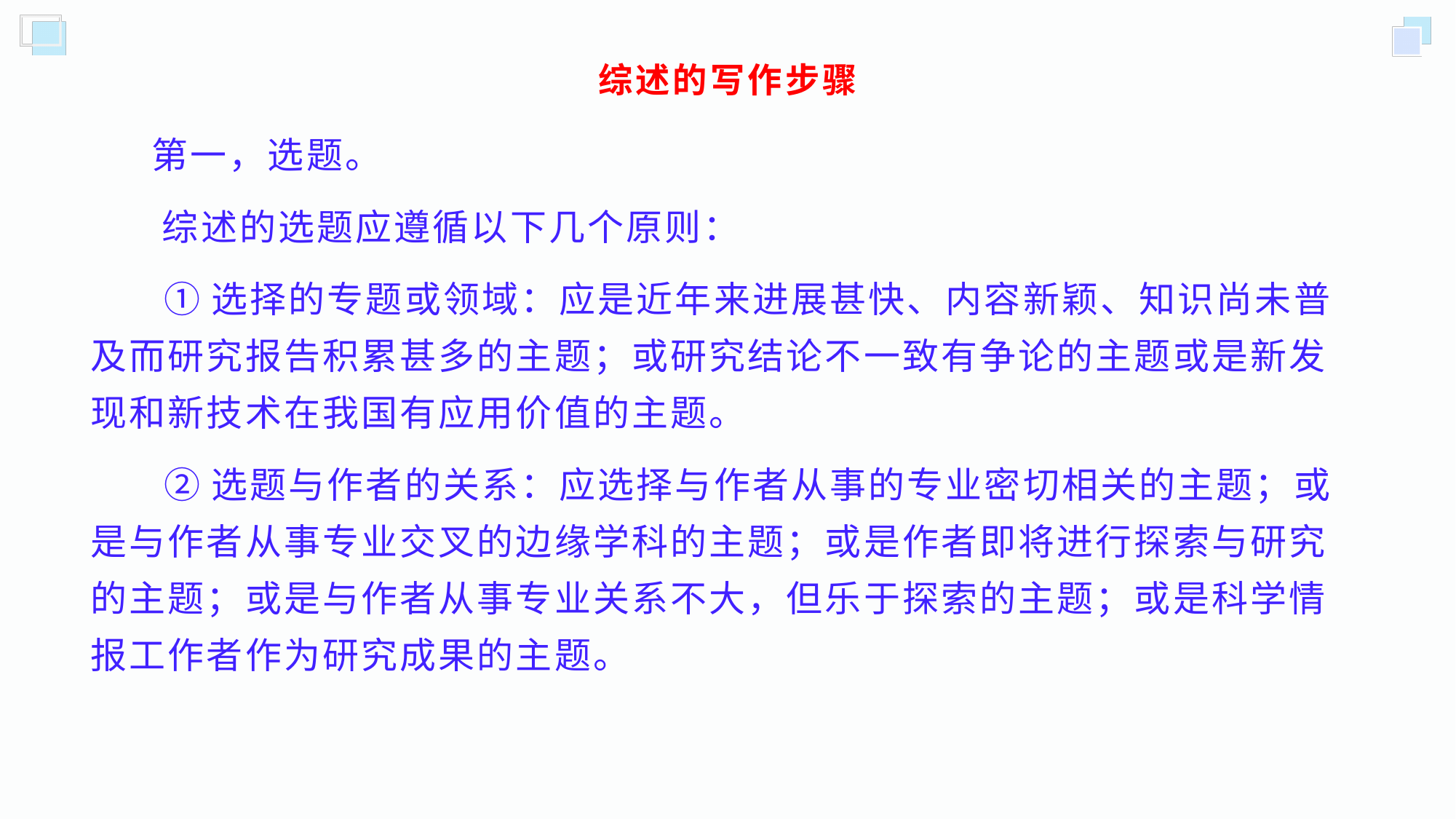

# 综述的写作步骤
     第一，选题。
      综述的选题应遵循以下几个原则：
       ①选择的专题或领域：应是近年来进展甚快、内容新颖、知识尚未普及而研究报告积累甚多的主题；或研究结论不一致有争论的主题或是新发现和新技术在我国有应用价值的主题。
       ②选题与作者的关系：应选择与作者从事的专业密切相关的主题；或是与作者从事专业交叉的边缘学科的主题；或是作者即将进行探索与研究的主题；或是与作者从事专业关系不大，但乐于探索的主题；或是科学情报工作者作为研究成果的主题。